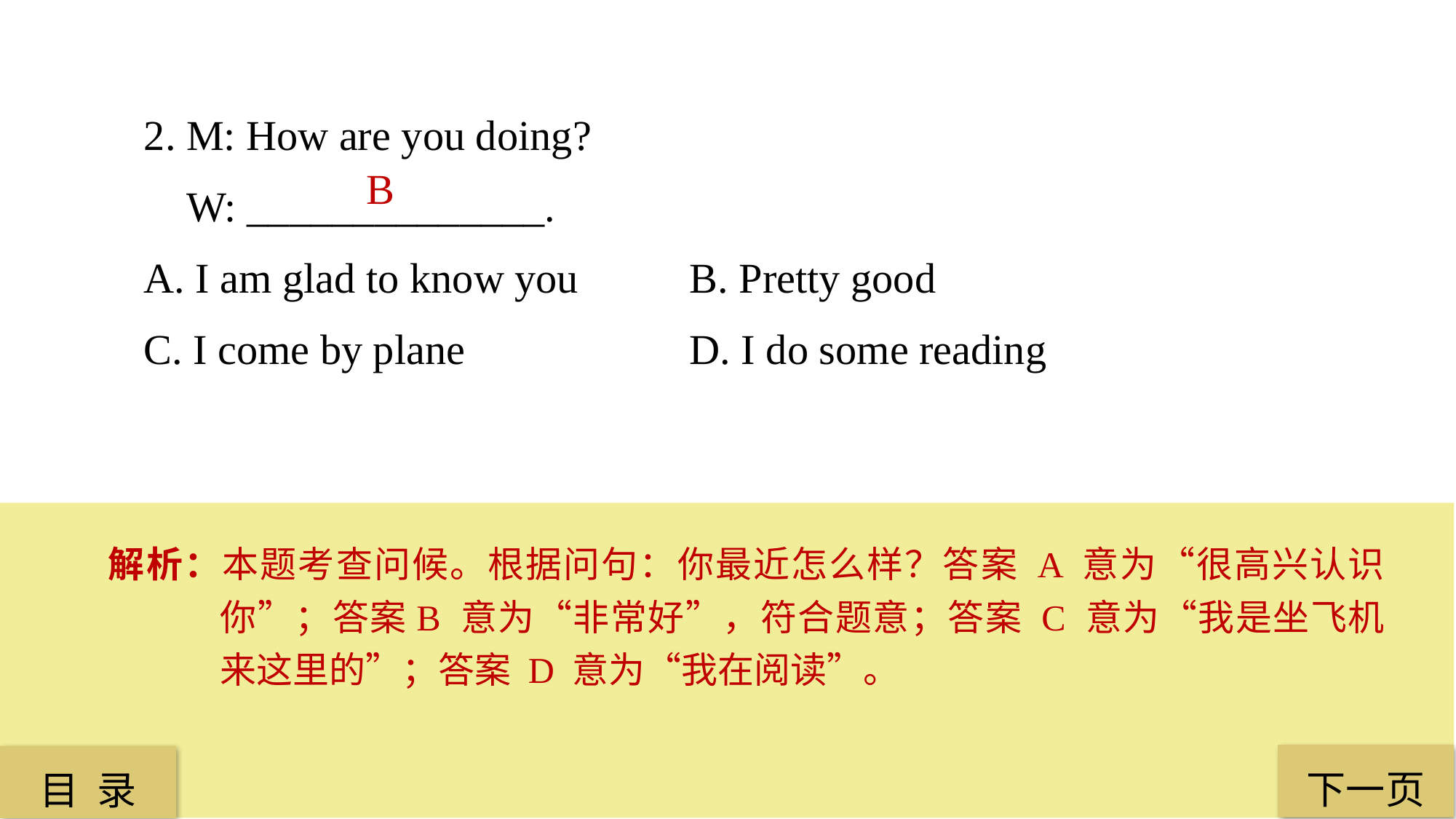

2. M: How are you doing?
    W: ______________.
A. I am glad to know you 	B. Pretty good
C. I come by plane 		D. I do some reading
 B
解析：本题考查问候。根据问句：你最近怎么样？答案 A 意为“很高兴认识你”；答案B 意为“非常好”，符合题意；答案 C 意为“我是坐飞机来这里的”；答案 D 意为“我在阅读”。